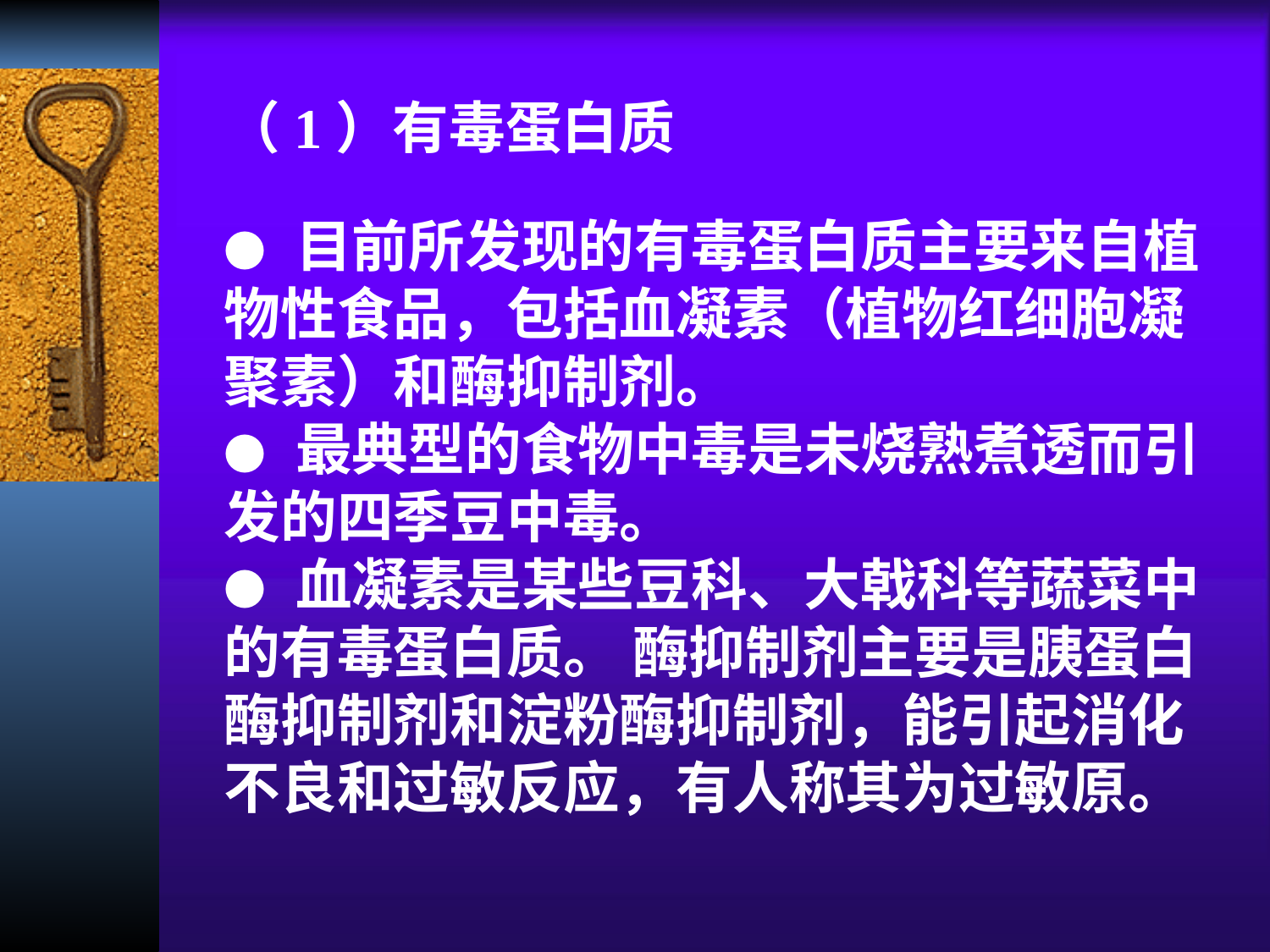

（1）有毒蛋白质

●  目前所发现的有毒蛋白质主要来自植物性食品，包括血凝素（植物红细胞凝聚素）和酶抑制剂。
●  最典型的食物中毒是未烧熟煮透而引发的四季豆中毒。
●  血凝素是某些豆科、大戟科等蔬菜中的有毒蛋白质。 酶抑制剂主要是胰蛋白酶抑制剂和淀粉酶抑制剂，能引起消化不良和过敏反应，有人称其为过敏原。